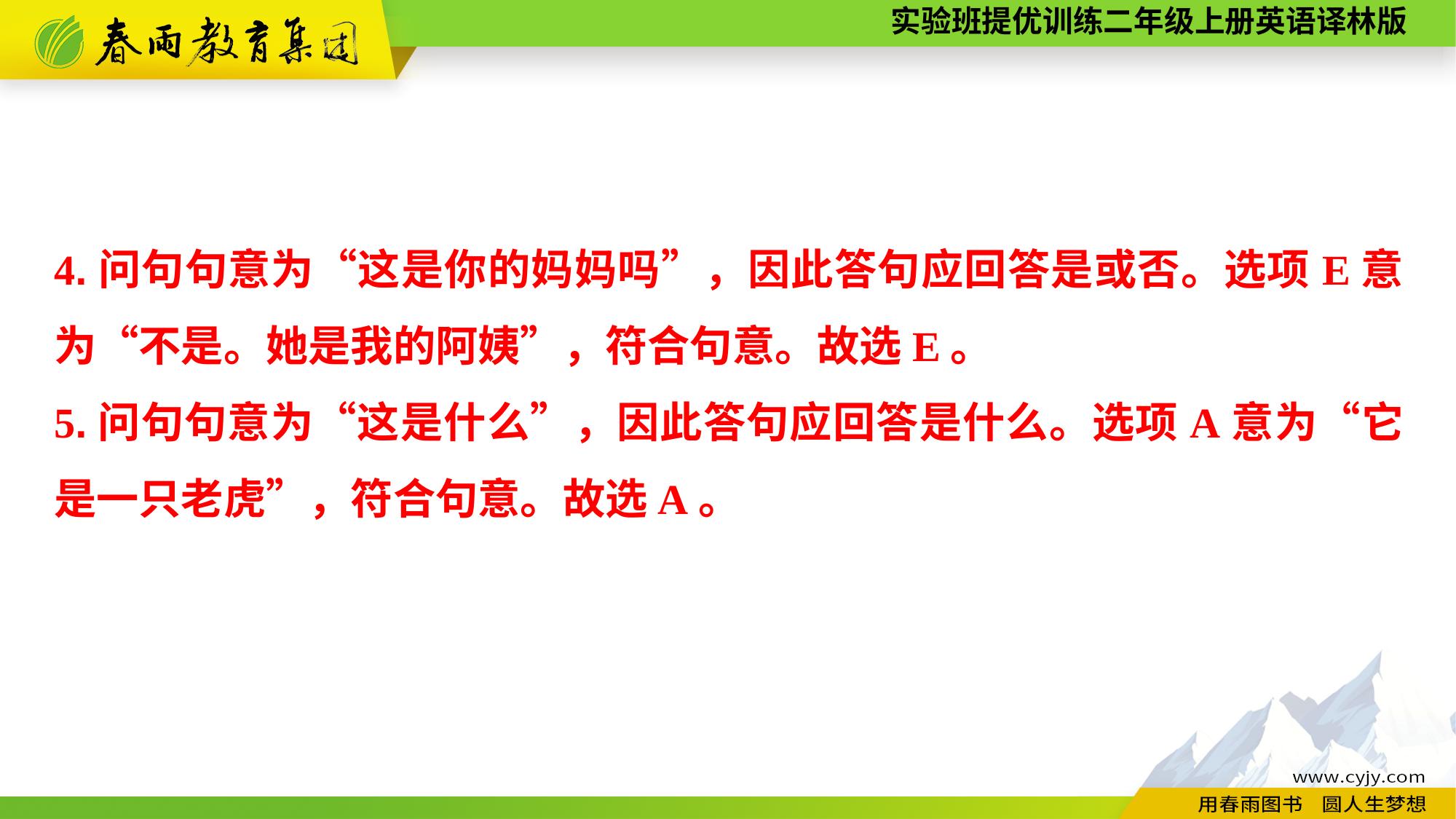

4.问句句意为“这是你的妈妈吗”，因此答句应回答是或否。选项E意为“不是。她是我的阿姨”，符合句意。故选E。
5.问句句意为“这是什么”，因此答句应回答是什么。选项A意为“它是一只老虎”，符合句意。故选A。